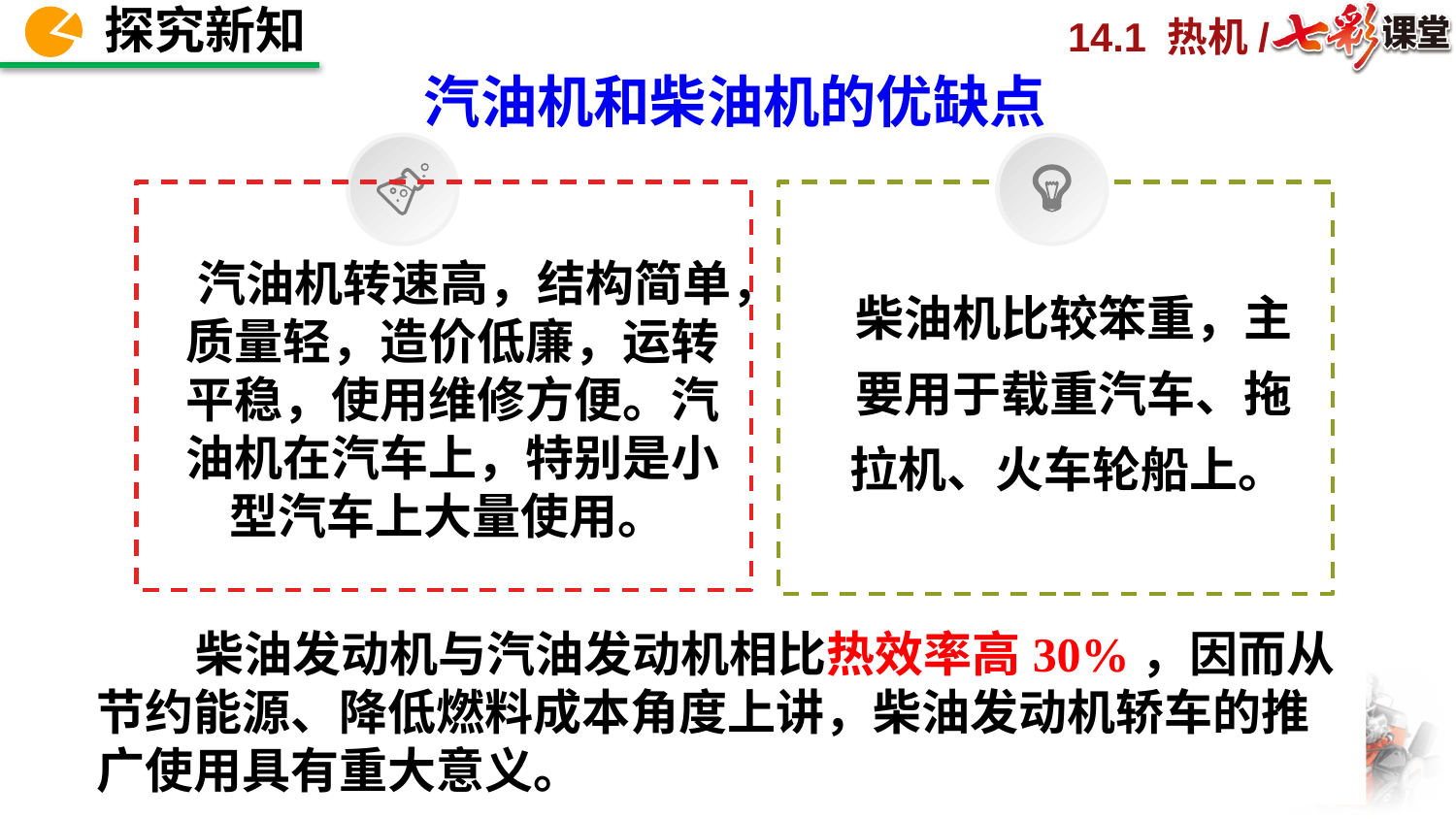

汽油机和柴油机的优缺点

 汽油机转速高，结构简单，质量轻，造价低廉，运转平稳，使用维修方便。汽油机在汽车上，特别是小型汽车上大量使用。
柴油机比较笨重，主要用于载重汽车、拖拉机、火车轮船上。
        柴油发动机与汽油发动机相比热效率高30%，因而从节约能源、降低燃料成本角度上讲，柴油发动机轿车的推广使用具有重大意义。